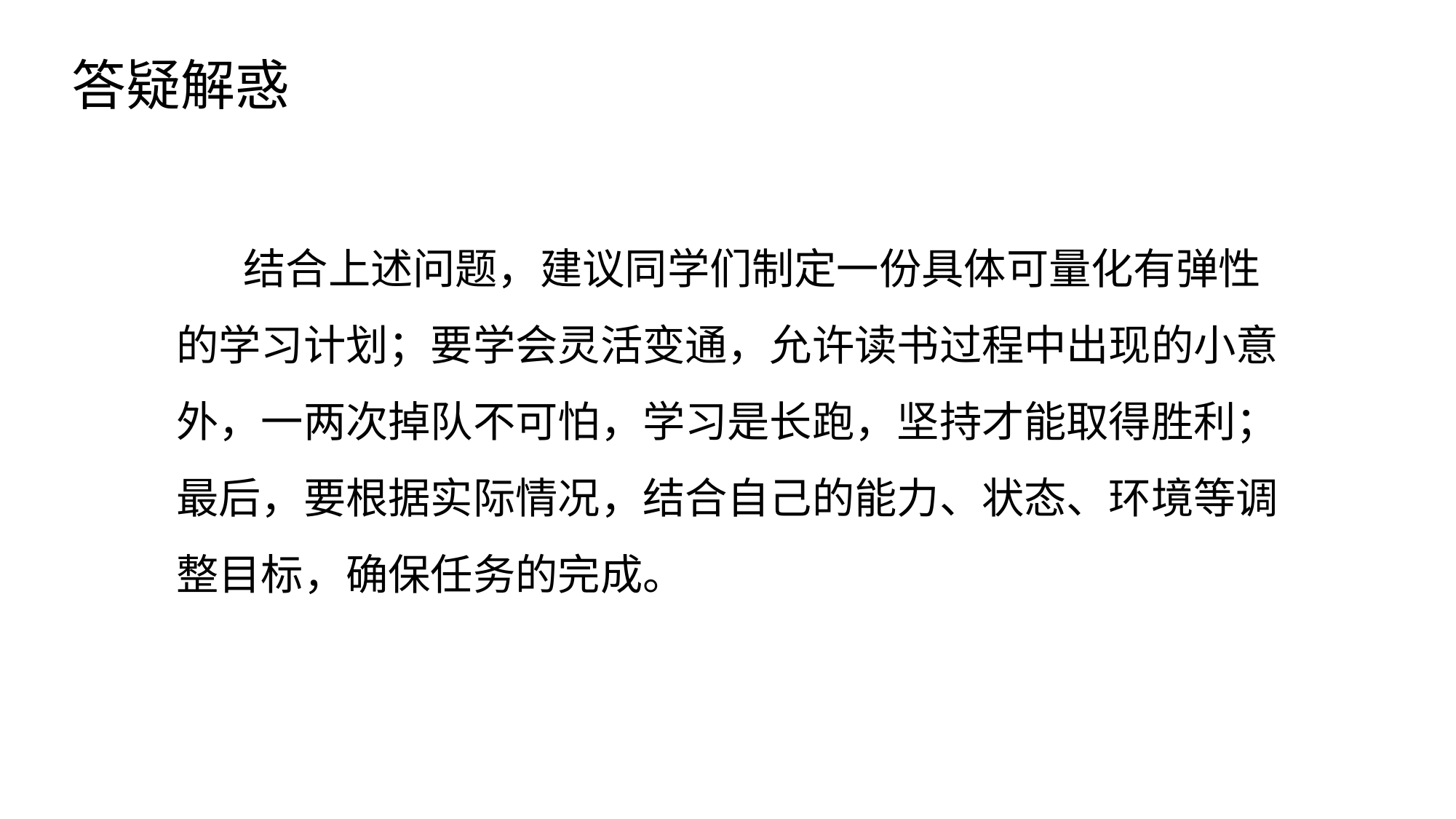

答疑解惑
      结合上述问题，建议同学们制定一份具体可量化有弹性的学习计划；要学会灵活变通，允许读书过程中出现的小意外，一两次掉队不可怕，学习是长跑，坚持才能取得胜利；最后，要根据实际情况，结合自己的能力、状态、环境等调整目标，确保任务的完成。